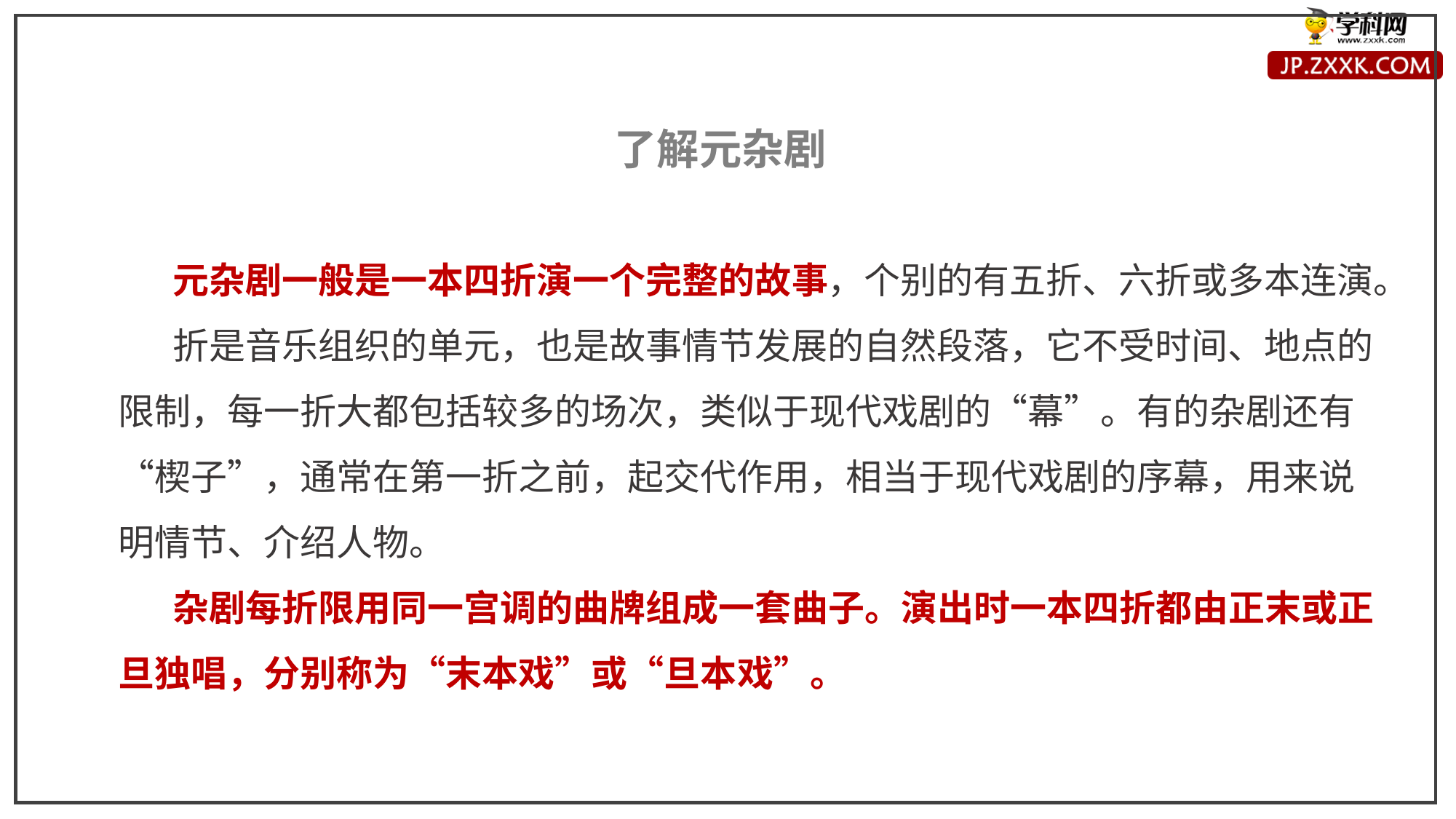

了解元杂剧
元杂剧一般是一本四折演一个完整的故事，个别的有五折、六折或多本连演。
折是音乐组织的单元，也是故事情节发展的自然段落，它不受时间、地点的限制，每一折大都包括较多的场次，类似于现代戏剧的“幕”。有的杂剧还有“楔子”，通常在第一折之前，起交代作用，相当于现代戏剧的序幕，用来说明情节、介绍人物。
杂剧每折限用同一宫调的曲牌组成一套曲子。演出时一本四折都由正末或正旦独唱，分别称为“末本戏”或“旦本戏”。